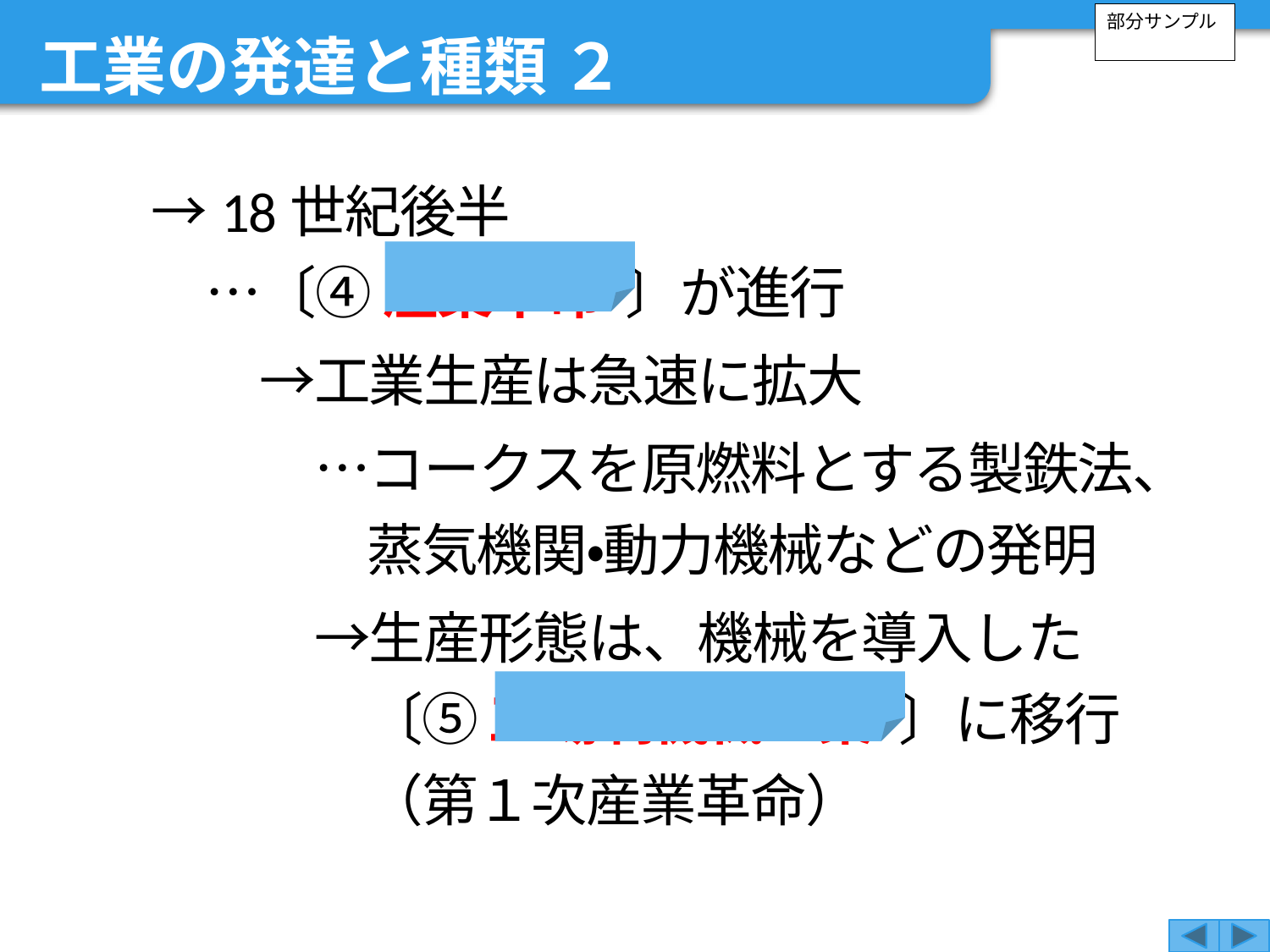

工業の発達と種類 ２
部分サンプル
　→18世紀後半
…〔④ 産業革命  〕が進行
　　　→工業生産は急速に拡大
　　　　…コークスを原燃料とする製鉄法、
蒸気機関・動力機械などの発明
　　　　→生産形態は、機械を導入した
〔⑤ 工場制機械工業  〕に移行
（第１次産業革命）